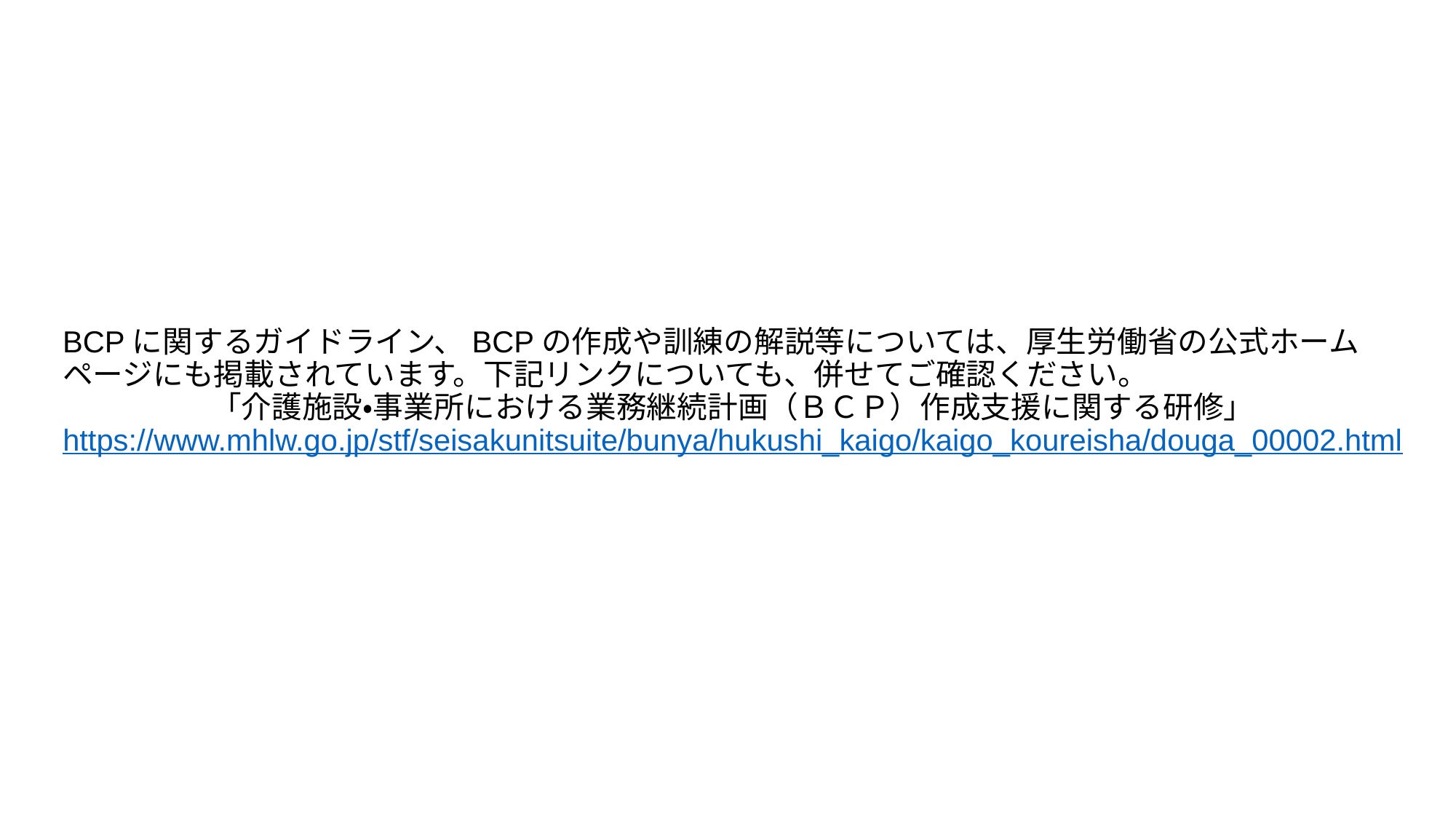

BCPに関するガイドライン、BCPの作成や訓練の解説等については、厚生労働省の公式ホームページにも掲載されています。下記リンクについても、併せてご確認ください。
「介護施設・事業所における業務継続計画（ＢＣＰ）作成支援に関する研修」
https://www.mhlw.go.jp/stf/seisakunitsuite/bunya/hukushi_kaigo/kaigo_koureisha/douga_00002.html